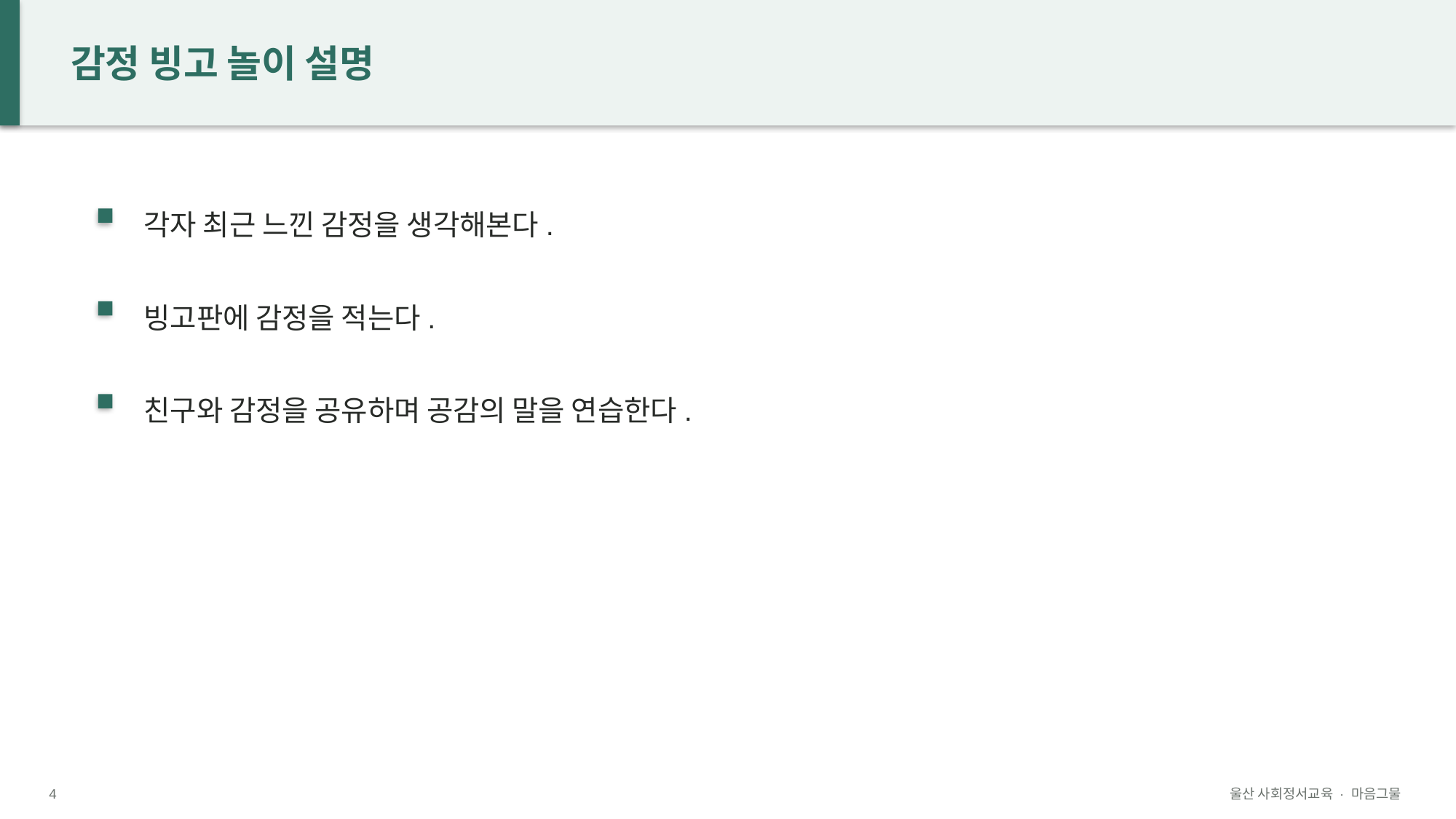

감정 빙고 놀이 설명
각자 최근 느낀 감정을 생각해본다.

빙고판에 감정을 적는다.

친구와 감정을 공유하며 공감의 말을 연습한다.

4
울산 사회정서교육 · 마음그물